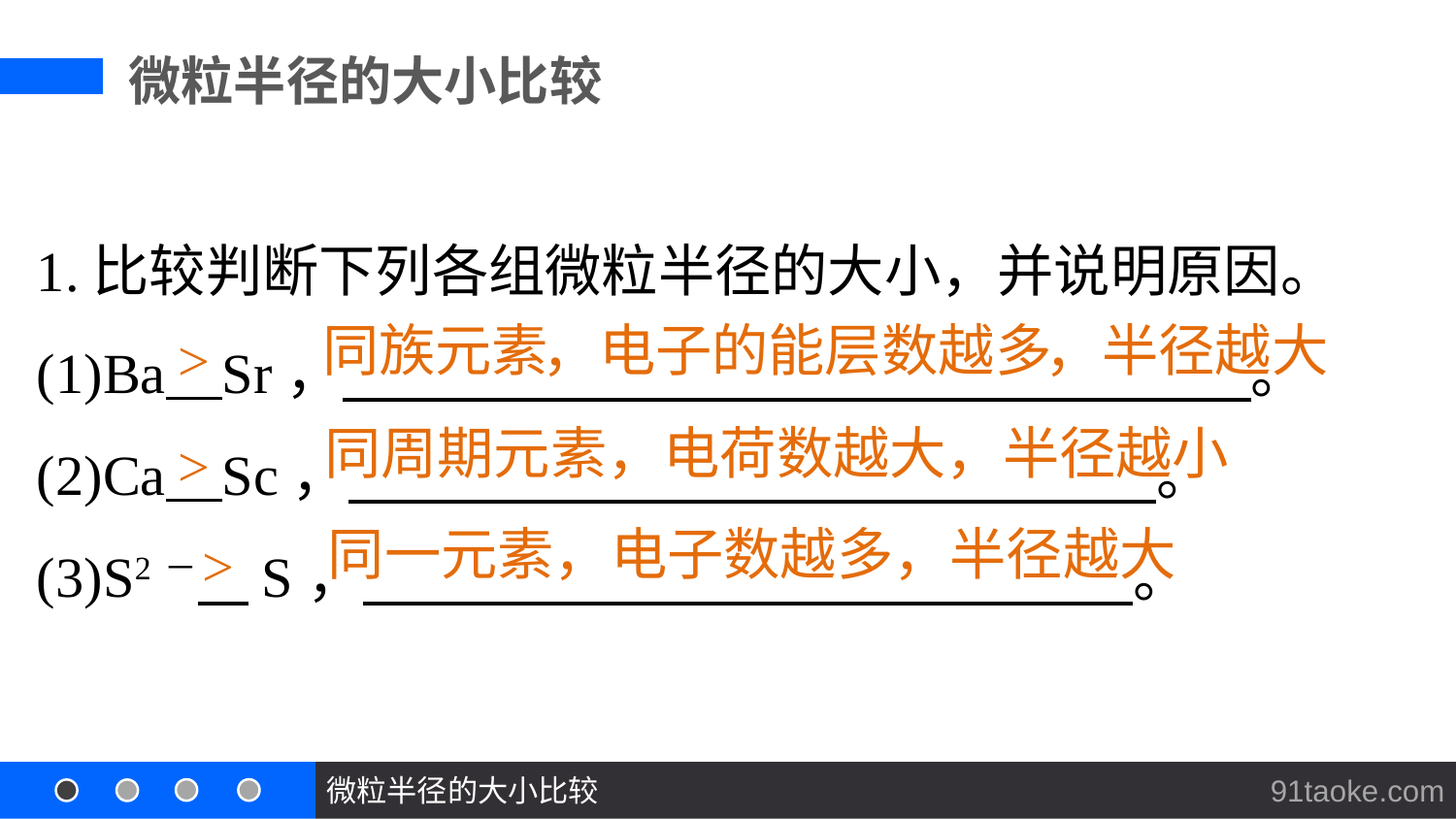

微粒半径的大小比较

1.比较判断下列各组微粒半径的大小，并说明原因。
(1)Ba    Sr，                                                                        。
(2)Ca    Sc，                                                                。
(3)S2－    S，                                                             。
同族元素，电子的能层数越多，半径越大
>
同周期元素，电荷数越大，半径越小
>
同一元素，电子数越多，半径越大
>